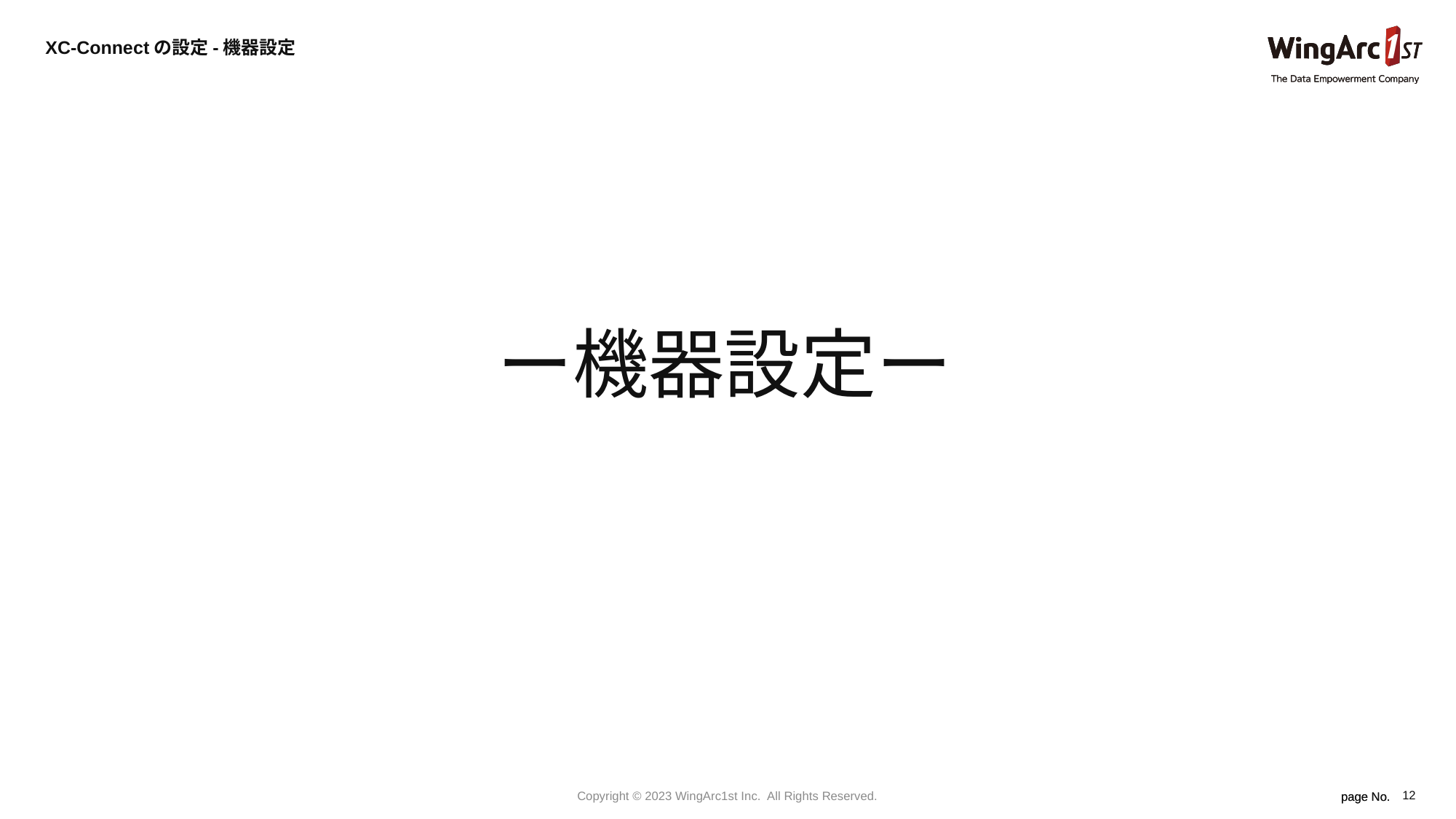

XC-Connectの設定-機器設定
ー機器設定ー
12
Copyright © 2023 WingArc1st Inc.  All Rights Reserved.